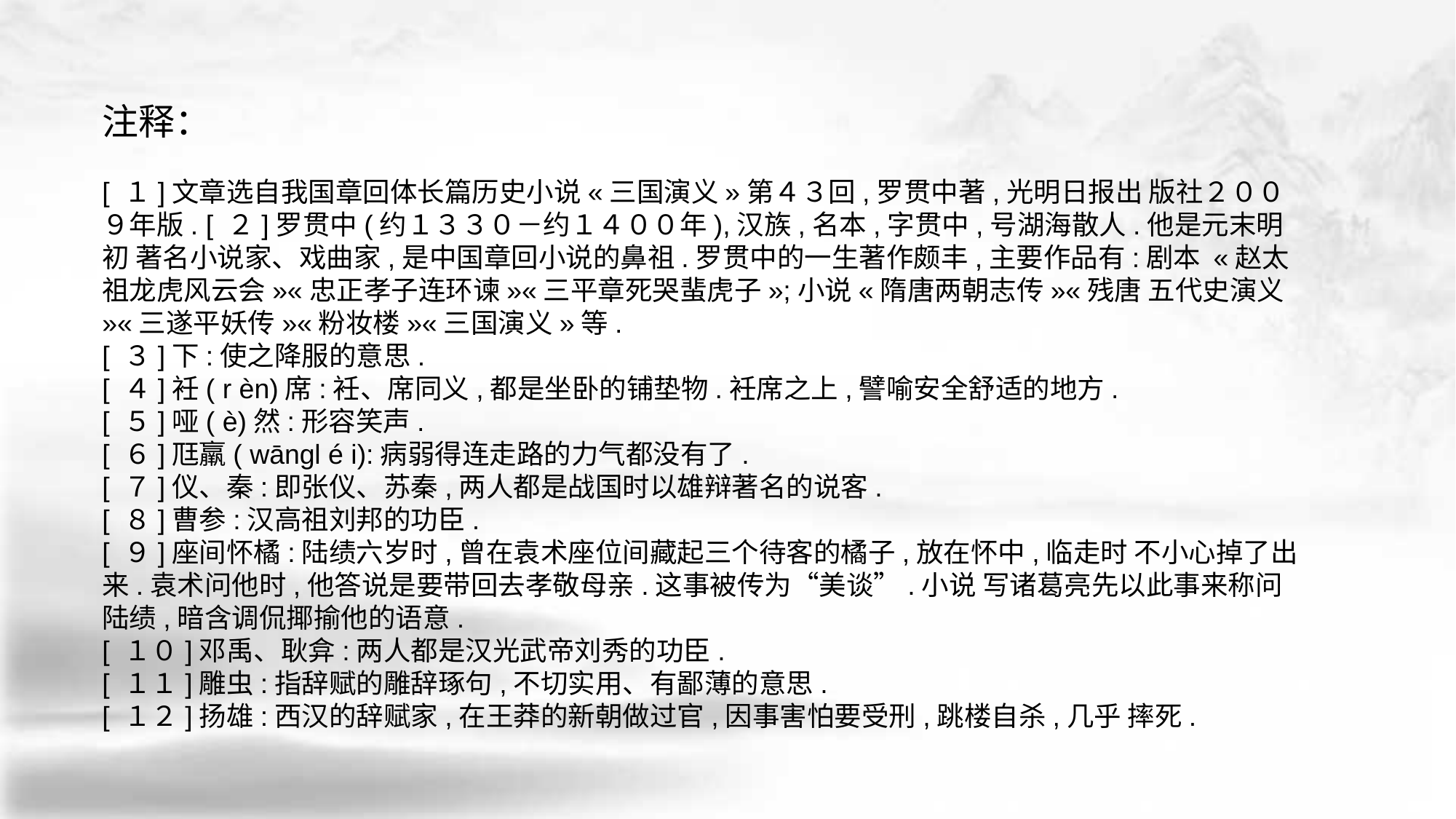

注释：

[ １]文章选自我国章回体长篇历史小说«三国演义»第４３回,罗贯中著,光明日报出 版社２００９年版. [ ２]罗贯中(约１３３０－约１４００年),汉族,名本,字贯中,号湖海散人.他是元末明初 著名小说家、戏曲家,是中国章回小说的鼻祖.罗贯中的一生著作颇丰,主要作品有:剧本 «赵太祖龙虎风云会»«忠正孝子连环谏»«三平章死哭蜚虎子»;小说«隋唐两朝志传»«残唐 五代史演义»«三遂平妖传»«粉妆楼»«三国演义»等.
[ ３]下:使之降服的意思.
[ ４]衽( r èn)席:衽、席同义,都是坐卧的铺垫物.衽席之上,譬喻安全舒适的地方.
[ ５]哑( è)然:形容笑声.
[ ６]尫羸( wāngl é i):病弱得连走路的力气都没有了.
[ ７]仪、秦:即张仪、苏秦,两人都是战国时以雄辩著名的说客.
[ ８]曹参:汉高祖刘邦的功臣.
[ ９]座间怀橘:陆绩六岁时,曾在袁术座位间藏起三个待客的橘子,放在怀中,临走时 不小心掉了出来.袁术问他时,他答说是要带回去孝敬母亲.这事被传为“美谈”.小说 写诸葛亮先以此事来称问陆绩,暗含调侃揶揄他的语意.
[ １０]邓禹、耿弇:两人都是汉光武帝刘秀的功臣.
[ １１]雕虫:指辞赋的雕辞琢句,不切实用、有鄙薄的意思.
[ １２]扬雄:西汉的辞赋家,在王莽的新朝做过官,因事害怕要受刑,跳楼自杀,几乎 摔死.